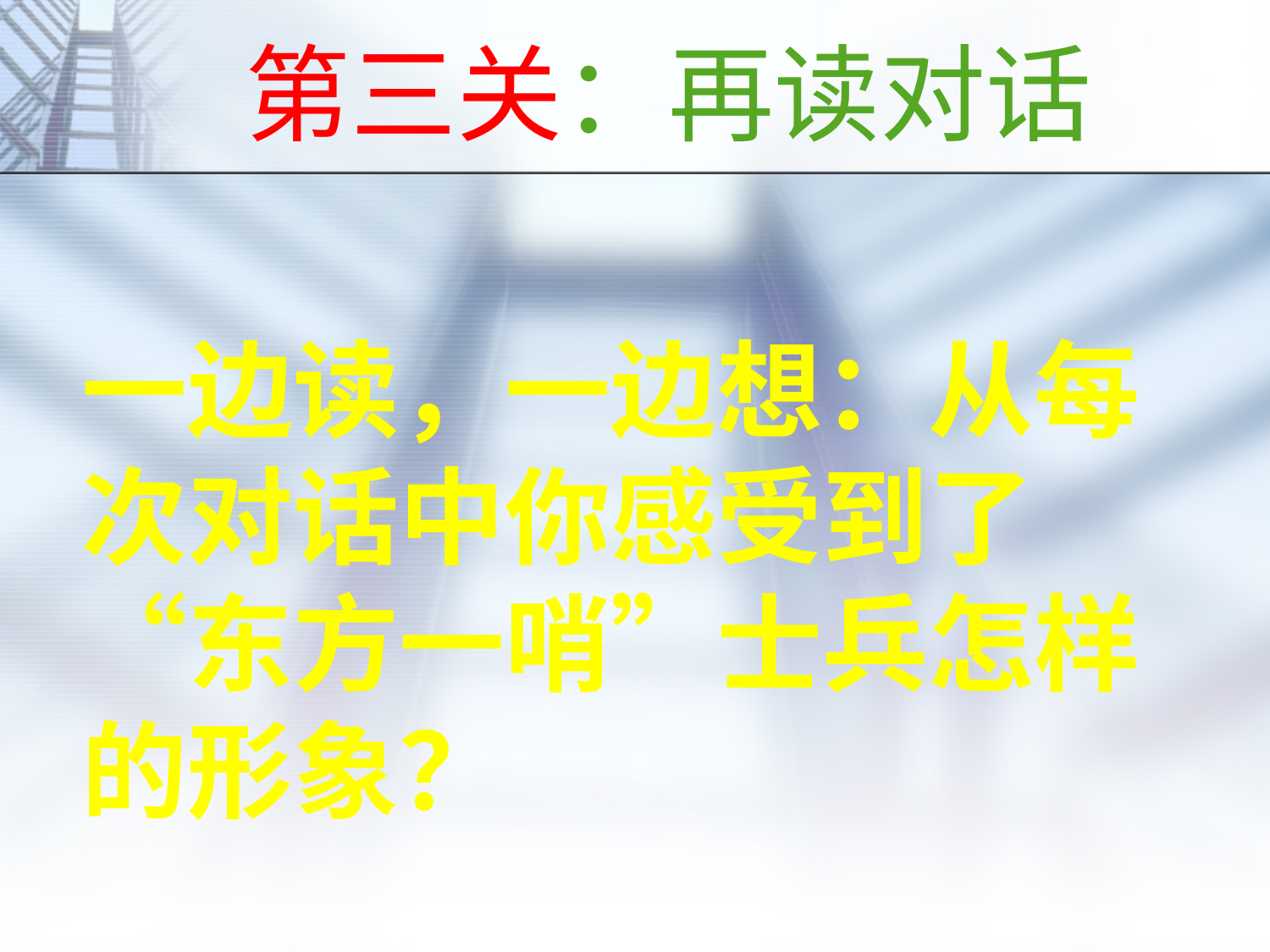

第三关：再读对话
一边读，一边想：从每次对话中你感受到了“东方一哨”士兵怎样的形象？